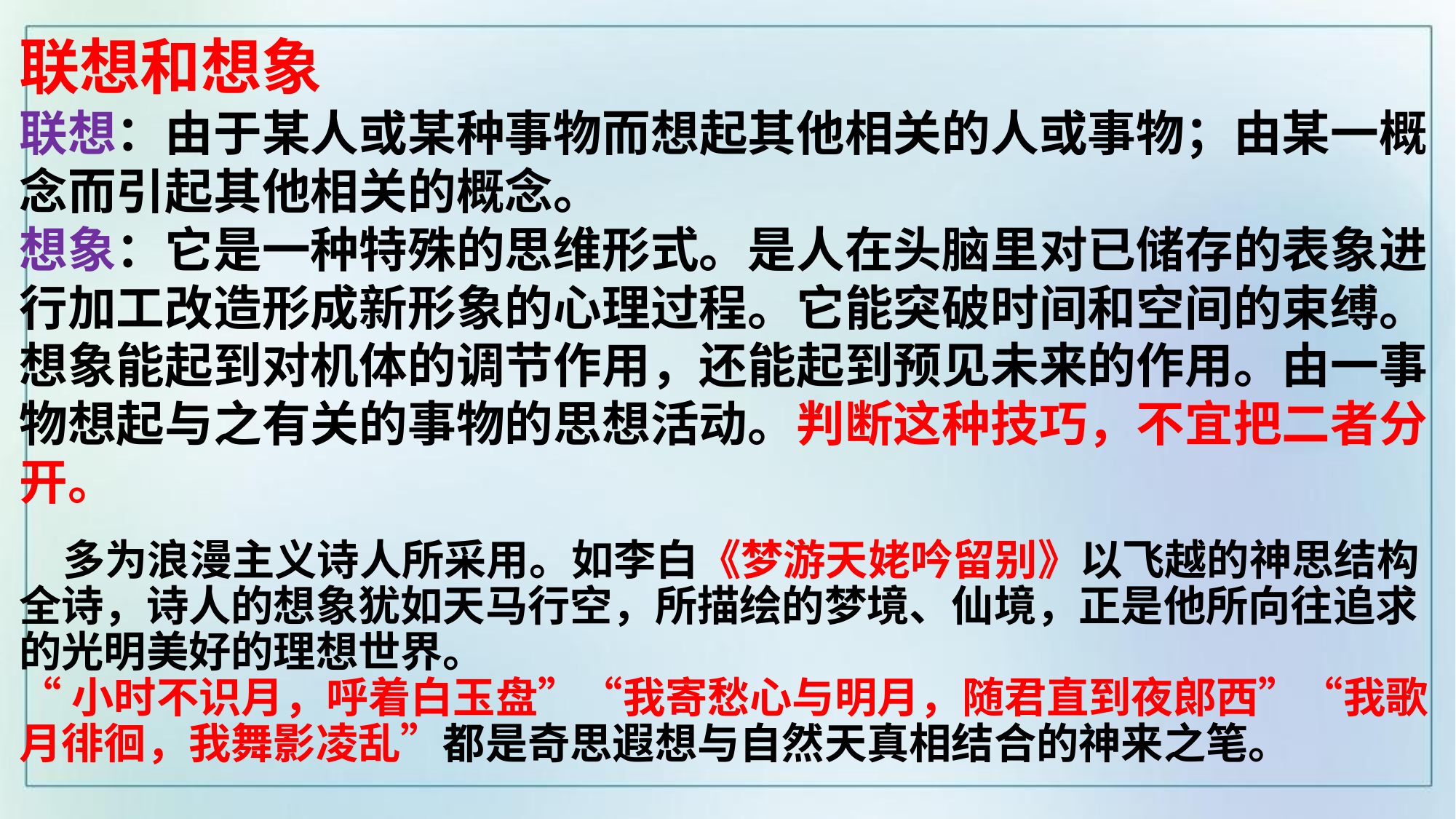

联想和想象
联想：由于某人或某种事物而想起其他相关的人或事物；由某一概念而引起其他相关的概念。
想象：它是一种特殊的思维形式。是人在头脑里对已储存的表象进行加工改造形成新形象的心理过程。它能突破时间和空间的束缚。想象能起到对机体的调节作用，还能起到预见未来的作用。由一事物想起与之有关的事物的思想活动。判断这种技巧，不宜把二者分开。

      多为浪漫主义诗人所采用。如李白《梦游天姥吟留别》以飞越的神思结构全诗，诗人的想象犹如天马行空，所描绘的梦境、仙境，正是他所向往追求的光明美好的理想世界。
“小时不识月，呼着白玉盘”“我寄愁心与明月，随君直到夜郞西”“我歌月徘徊，我舞影凌乱”都是奇思遐想与自然天真相结合的神来之笔。